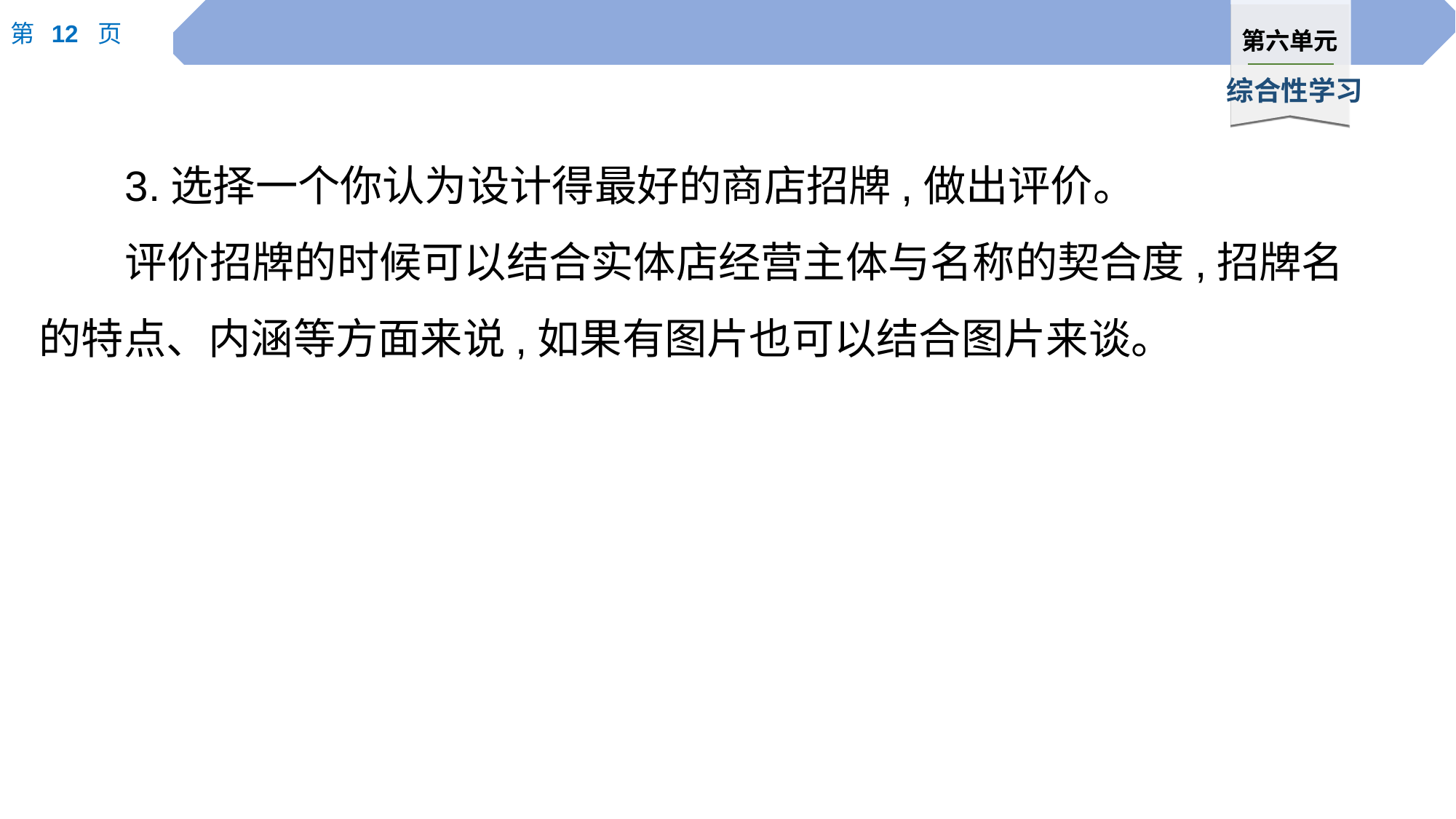

3.选择一个你认为设计得最好的商店招牌,做出评价。
评价招牌的时候可以结合实体店经营主体与名称的契合度,招牌名的特点、内涵等方面来说,如果有图片也可以结合图片来谈。